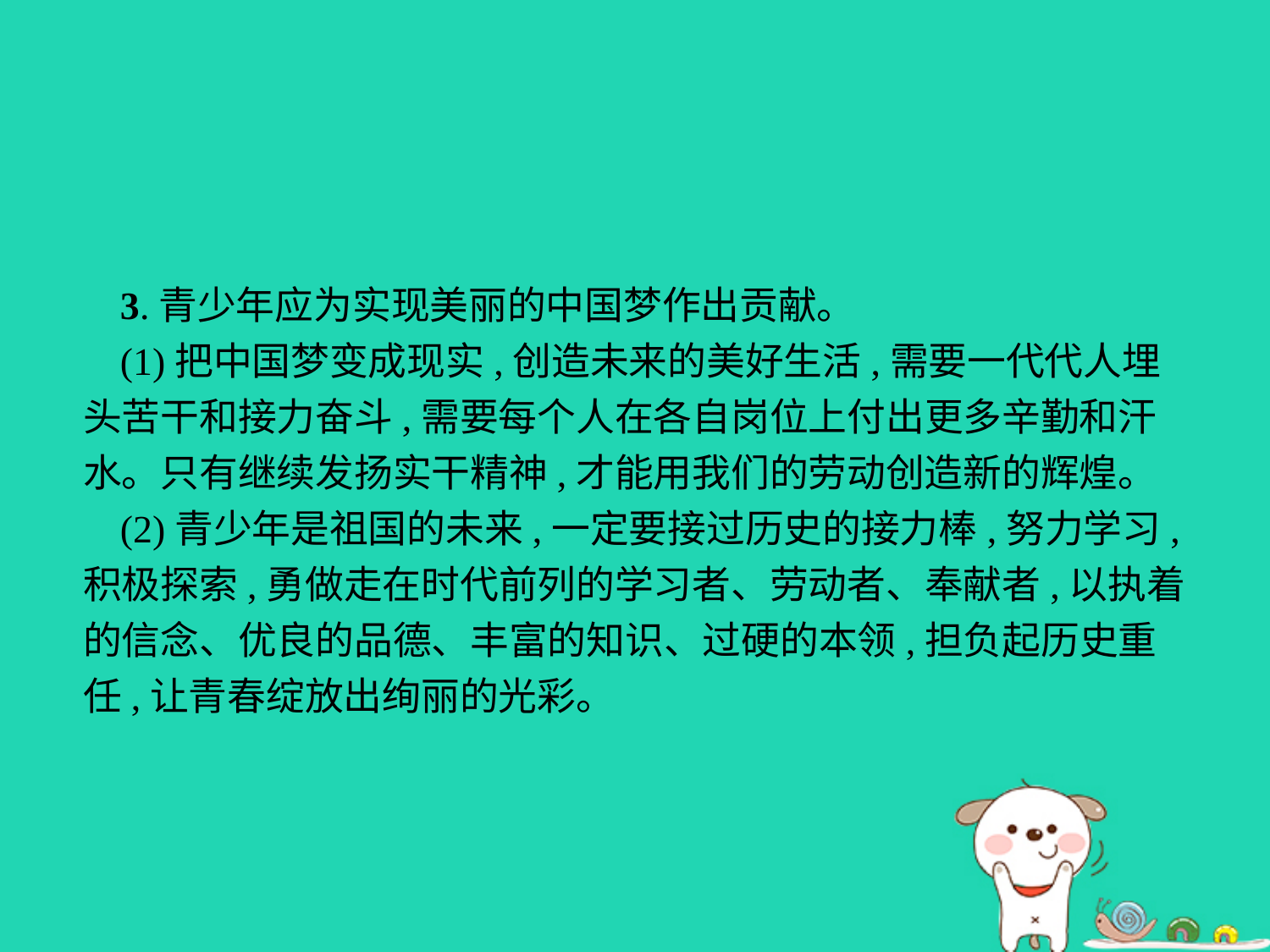

3.青少年应为实现美丽的中国梦作出贡献。
(1)把中国梦变成现实,创造未来的美好生活,需要一代代人埋头苦干和接力奋斗,需要每个人在各自岗位上付出更多辛勤和汗水。只有继续发扬实干精神,才能用我们的劳动创造新的辉煌。
(2)青少年是祖国的未来,一定要接过历史的接力棒,努力学习,积极探索,勇做走在时代前列的学习者、劳动者、奉献者,以执着的信念、优良的品德、丰富的知识、过硬的本领,担负起历史重任,让青春绽放出绚丽的光彩。